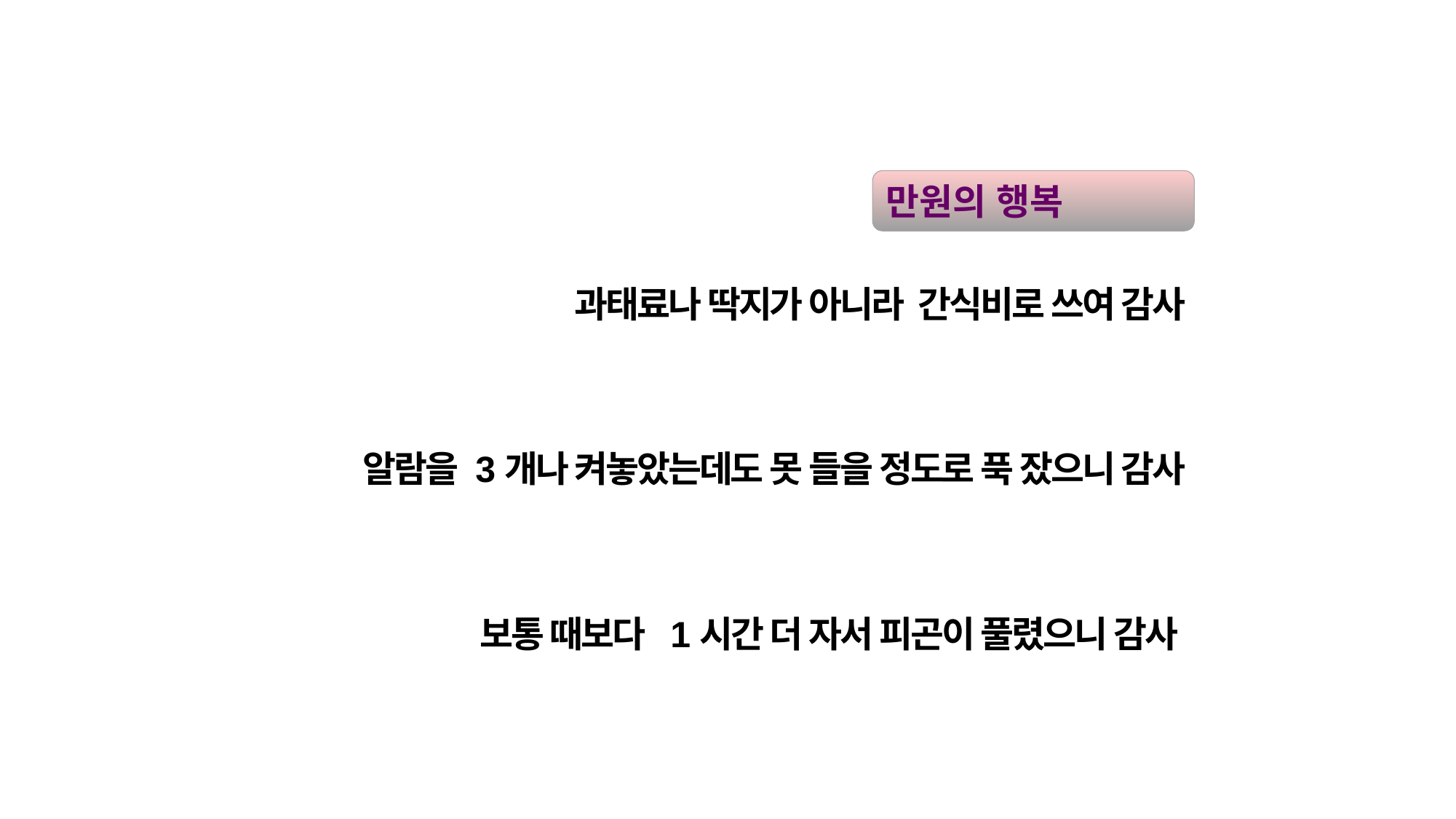

만원의 행복
과태료나 딱지가 아니라  간식비로 쓰여 감사
알람을 3개나 켜놓았는데도 못 들을 정도로 푹 잤으니 감사
보통 때보다  1시간 더 자서 피곤이 풀렸으니 감사